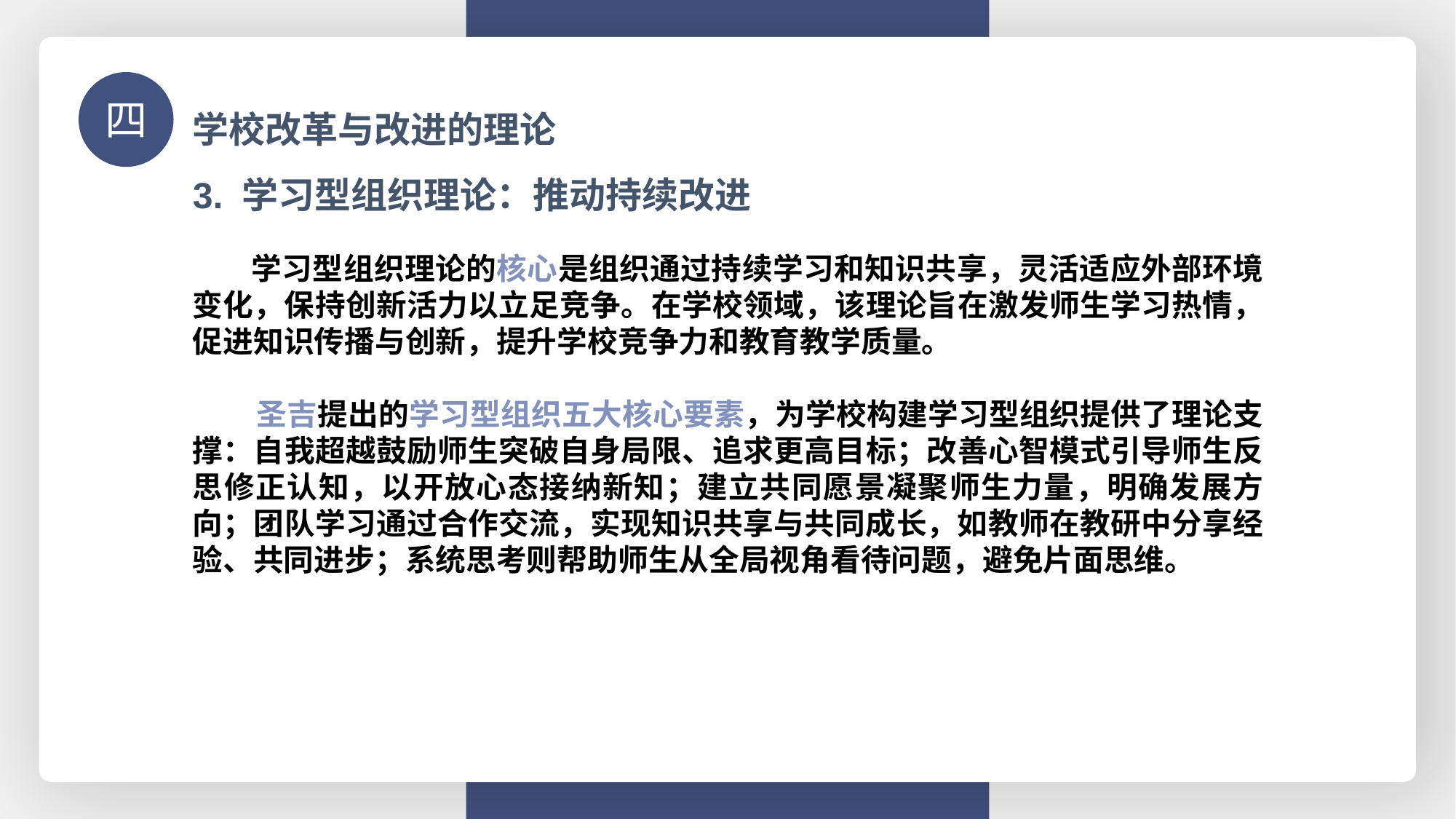

学校改革与改进的理论
四
3. 学习型组织理论：推动持续改进
        学习型组织理论的核心是组织通过持续学习和知识共享，灵活适应外部环境变化，保持创新活力以立足竞争。在学校领域，该理论旨在激发师生学习热情，促进知识传播与创新，提升学校竞争力和教育教学质量。

        圣吉提出的学习型组织五大核心要素，为学校构建学习型组织提供了理论支撑：自我超越鼓励师生突破自身局限、追求更高目标；改善心智模式引导师生反思修正认知，以开放心态接纳新知；建立共同愿景凝聚师生力量，明确发展方向；团队学习通过合作交流，实现知识共享与共同成长，如教师在教研中分享经验、共同进步；系统思考则帮助师生从全局视角看待问题，避免片面思维。